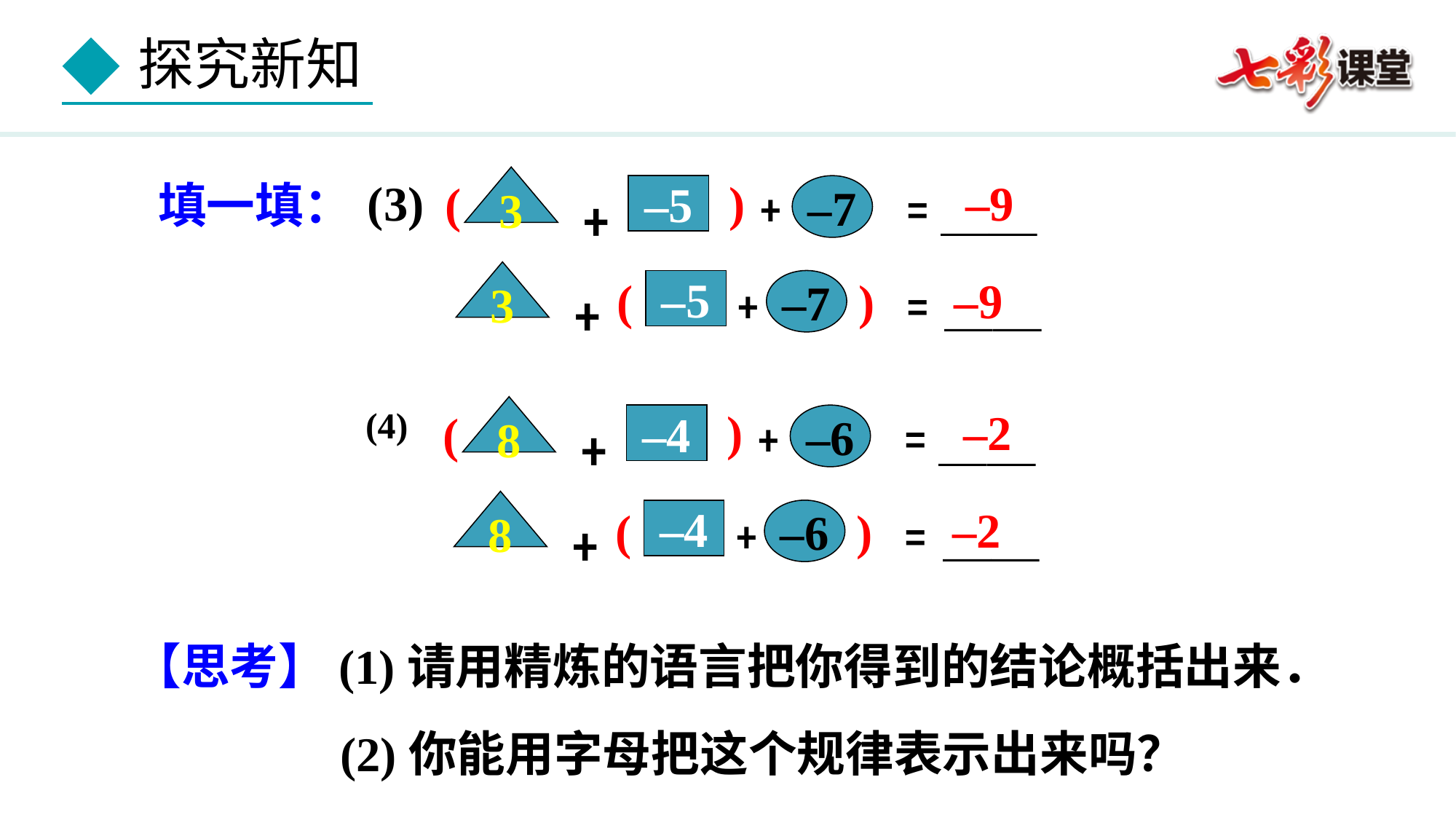

)
–9
(3)
﹦
(
﹢
3
填一填：
﹢
＿＿
–7
–5
3
–9
﹢
(
﹢
)
﹦
＿＿
–5
–7
)
–2
(4)
﹦
﹢
(
8
﹢
＿＿
–4
–6
8
–2
﹢
﹢
)
﹦
(
＿＿
–4
–6
【思考】(1)请用精炼的语言把你得到的结论概括出来．
                 (2)你能用字母把这个规律表示出来吗？